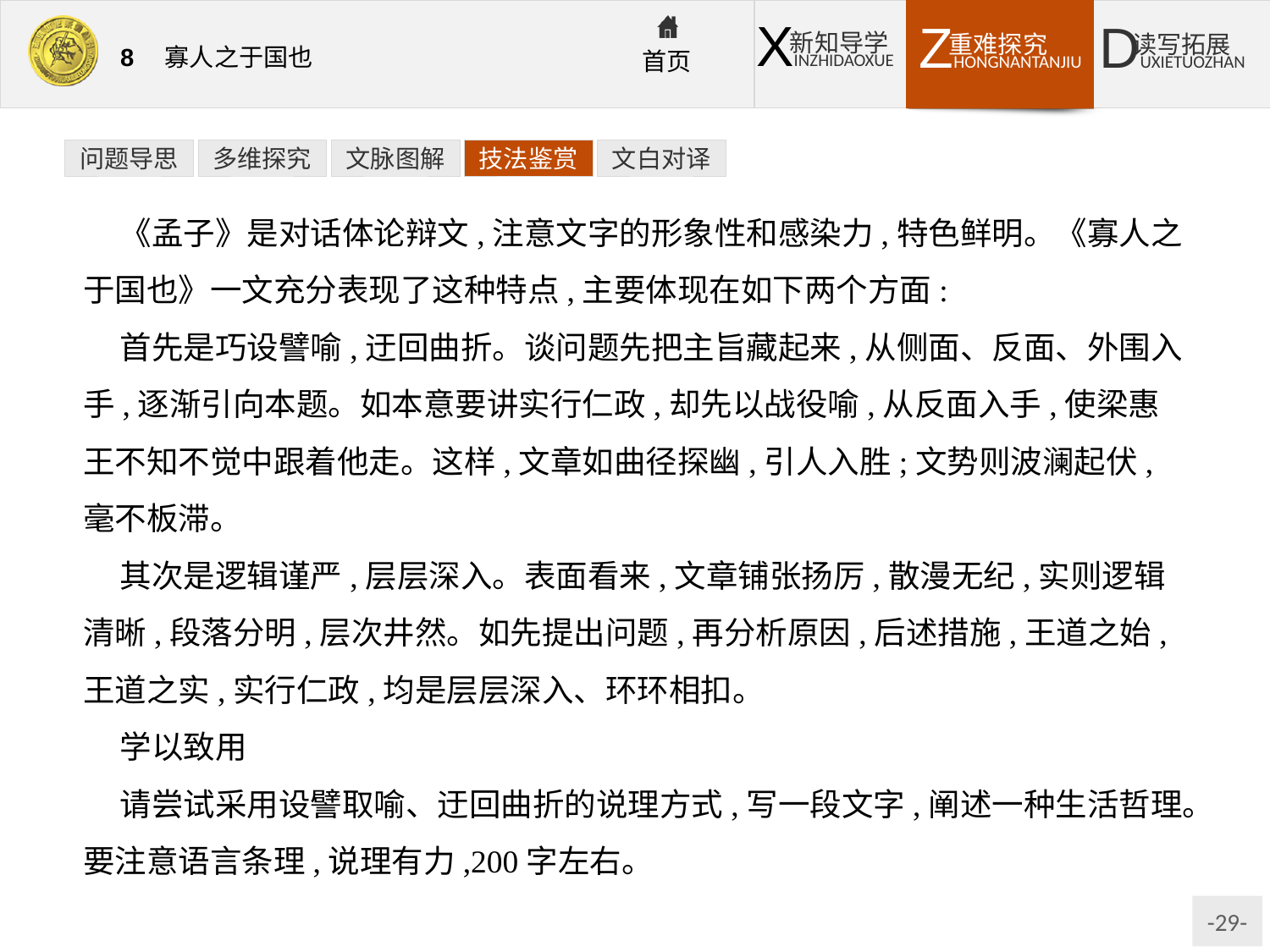

问题导思
多维探究
文脉图解
技法鉴赏
文白对译
《孟子》是对话体论辩文,注意文字的形象性和感染力,特色鲜明。《寡人之于国也》一文充分表现了这种特点,主要体现在如下两个方面:
首先是巧设譬喻,迂回曲折。谈问题先把主旨藏起来,从侧面、反面、外围入手,逐渐引向本题。如本意要讲实行仁政,却先以战役喻,从反面入手,使梁惠王不知不觉中跟着他走。这样,文章如曲径探幽,引人入胜;文势则波澜起伏,毫不板滞。
其次是逻辑谨严,层层深入。表面看来,文章铺张扬厉,散漫无纪,实则逻辑清晰,段落分明,层次井然。如先提出问题,再分析原因,后述措施,王道之始,王道之实,实行仁政,均是层层深入、环环相扣。
学以致用
请尝试采用设譬取喻、迂回曲折的说理方式,写一段文字,阐述一种生活哲理。要注意语言条理,说理有力,200字左右。